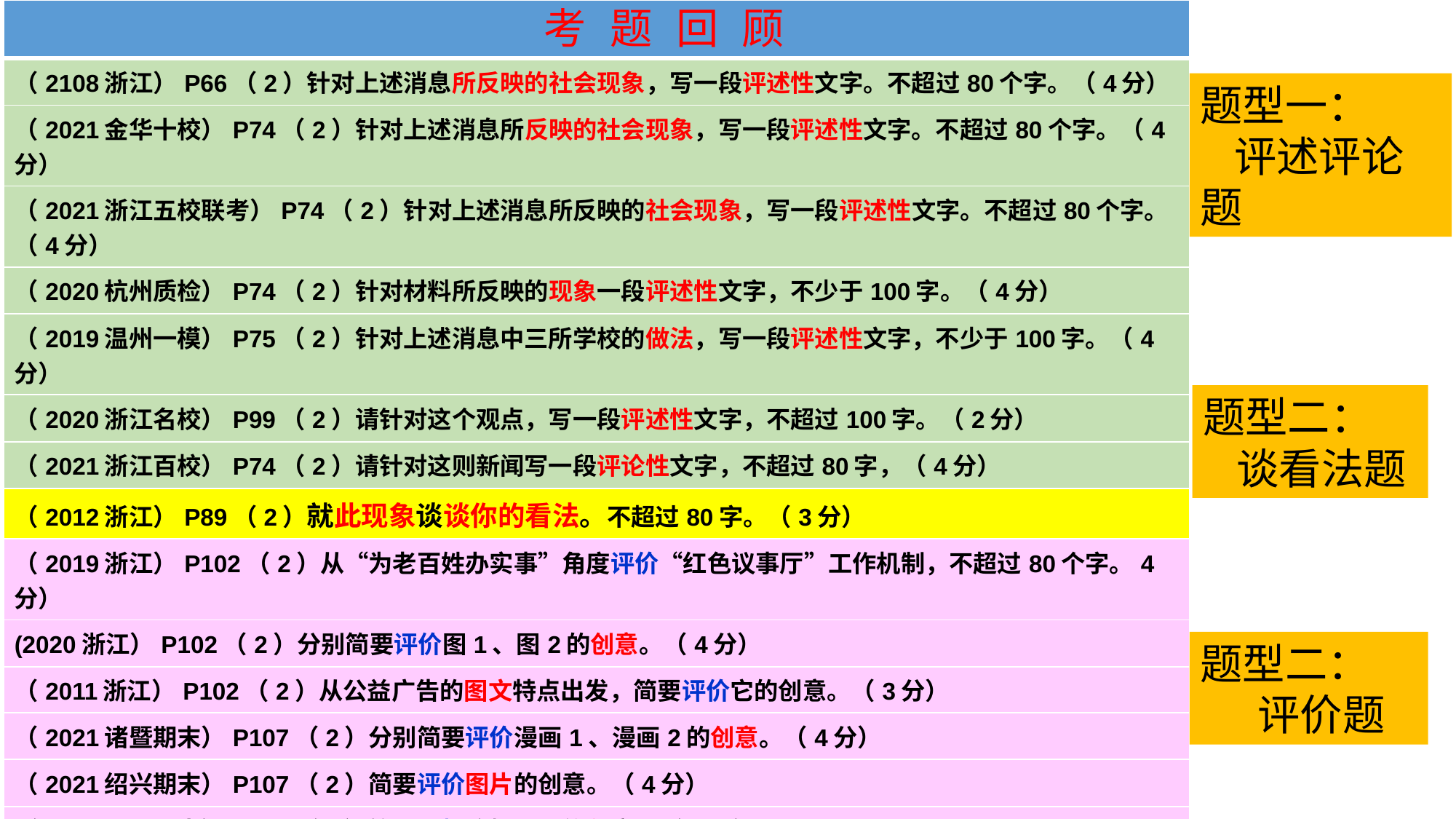

| 考 题 回 顾 |
| --- |
| （2108浙江）P66（2）针对上述消息所反映的社会现象，写一段评述性文字。不超过80个字。（4分） |
| （2021金华十校）P74（2）针对上述消息所反映的社会现象，写一段评述性文字。不超过80个字。（4分） |
| （2021浙江五校联考）P74（2）针对上述消息所反映的社会现象，写一段评述性文字。不超过80个字。（4分） |
| （2020杭州质检）P74（2）针对材料所反映的现象一段评述性文字，不少于100字。（4分） |
| （2019温州一模）P75（2）针对上述消息中三所学校的做法，写一段评述性文字，不少于100字。（4分） |
| （2020浙江名校）P99（2）请针对这个观点，写一段评述性文字，不超过100字。（2分） |
| （2021浙江百校）P74（2）请针对这则新闻写一段评论性文字，不超过80字，（4分） |
| （2012浙江）P89（2）就此现象谈谈你的看法。不超过80字。（3分） |
| （2019浙江）P102（2）从“为老百姓办实事”角度评价“红色议事厅”工作机制，不超过80个字。4分） |
| (2020浙江）P102（2）分别简要评价图1、图2的创意。（4分） |
| （2011浙江）P102（2）从公益广告的图文特点出发，简要评价它的创意。（3分） |
| （2021诸暨期末）P107（2）分别简要评价漫画1、漫画2的创意。（4分） |
| （2021绍兴期末）P107（2）简要评价图片的创意。（4分） |
| （2021湖州期末）P107（2）简要分析这幅漫画的创意。（4分） |
| （2021温州二模）P109（2）简要评价这副漫画的创意。（4分） |
| （2019绍兴3月联考）P109（2）请概括一下诗作的内容，并阐释这首“象形诗”的创意。（5分） |
题型一：
  评述评论题
题型二：
  谈看法题
题型二：
    评价题